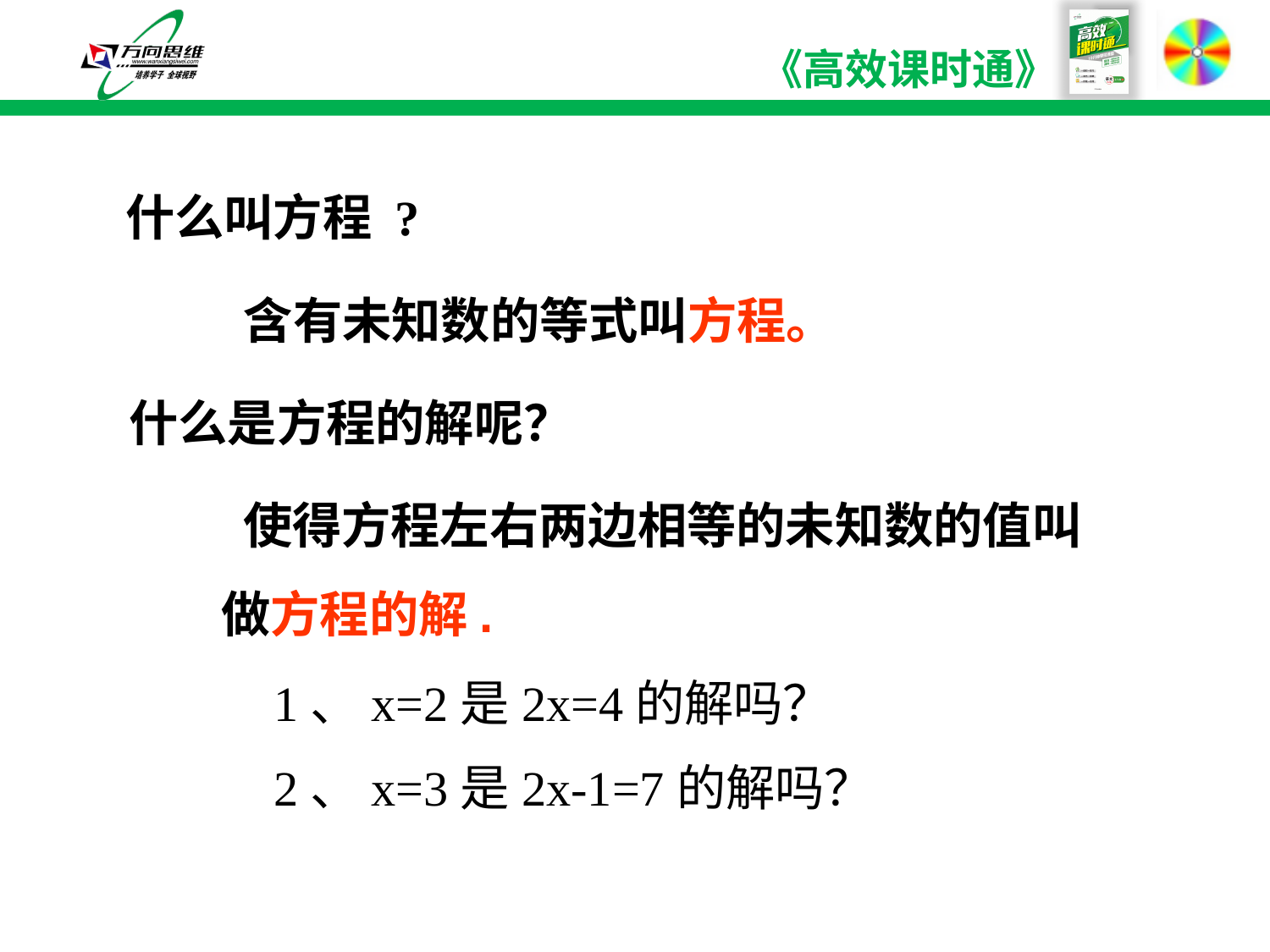

什么叫方程 ?
含有未知数的等式叫方程。
# 什么是方程的解呢？
   使得方程左右两边相等的未知数的值叫做方程的解.
1、x=2是2x=4的解吗？
2、x=3是2x-1=7的解吗？